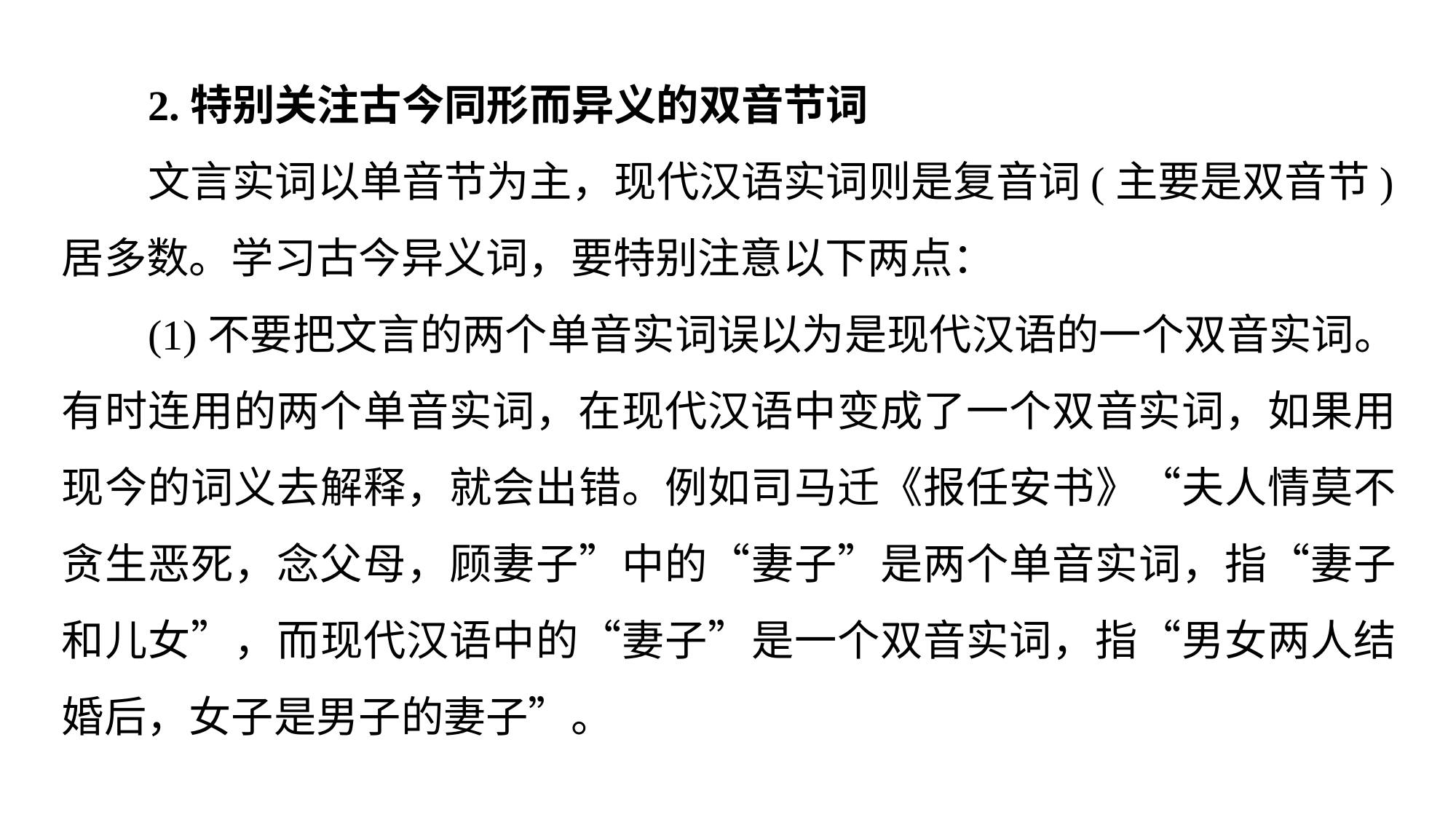

2.特别关注古今同形而异义的双音节词
文言实词以单音节为主，现代汉语实词则是复音词(主要是双音节)居多数。学习古今异义词，要特别注意以下两点：
(1)不要把文言的两个单音实词误以为是现代汉语的一个双音实词。有时连用的两个单音实词，在现代汉语中变成了一个双音实词，如果用现今的词义去解释，就会出错。例如司马迁《报任安书》“夫人情莫不贪生恶死，念父母，顾妻子”中的“妻子”是两个单音实词，指“妻子和儿女”，而现代汉语中的“妻子”是一个双音实词，指“男女两人结婚后，女子是男子的妻子”。